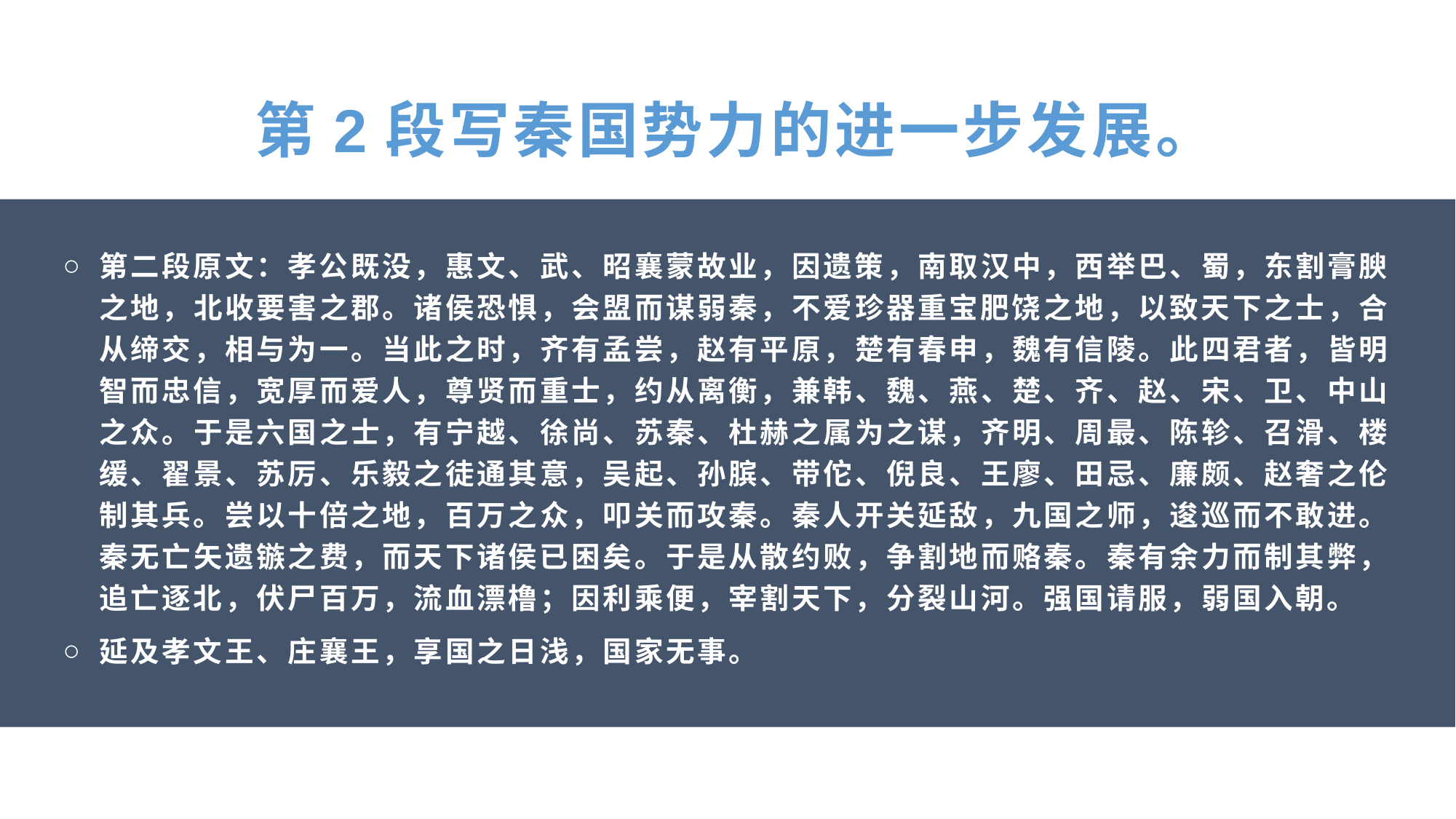

第2段写秦国势力的进一步发展。

第二段原文：孝公既没，惠文、武、昭襄蒙故业，因遗策，南取汉中，西举巴、蜀，东割膏腴之地，北收要害之郡。诸侯恐惧，会盟而谋弱秦，不爱珍器重宝肥饶之地，以致天下之士，合从缔交，相与为一。当此之时，齐有孟尝，赵有平原，楚有春申，魏有信陵。此四君者，皆明智而忠信，宽厚而爱人，尊贤而重士，约从离衡，兼韩、魏、燕、楚、齐、赵、宋、卫、中山之众。于是六国之士，有宁越、徐尚、苏秦、杜赫之属为之谋，齐明、周最、陈轸、召滑、楼缓、翟景、苏厉、乐毅之徒通其意，吴起、孙膑、带佗、倪良、王廖、田忌、廉颇、赵奢之伦制其兵。尝以十倍之地，百万之众，叩关而攻秦。秦人开关延敌，九国之师，逡巡而不敢进。秦无亡矢遗镞之费，而天下诸侯已困矣。于是从散约败，争割地而赂秦。秦有余力而制其弊，追亡逐北，伏尸百万，流血漂橹；因利乘便，宰割天下，分裂山河。强国请服，弱国入朝。
延及孝文王、庄襄王，享国之日浅，国家无事。